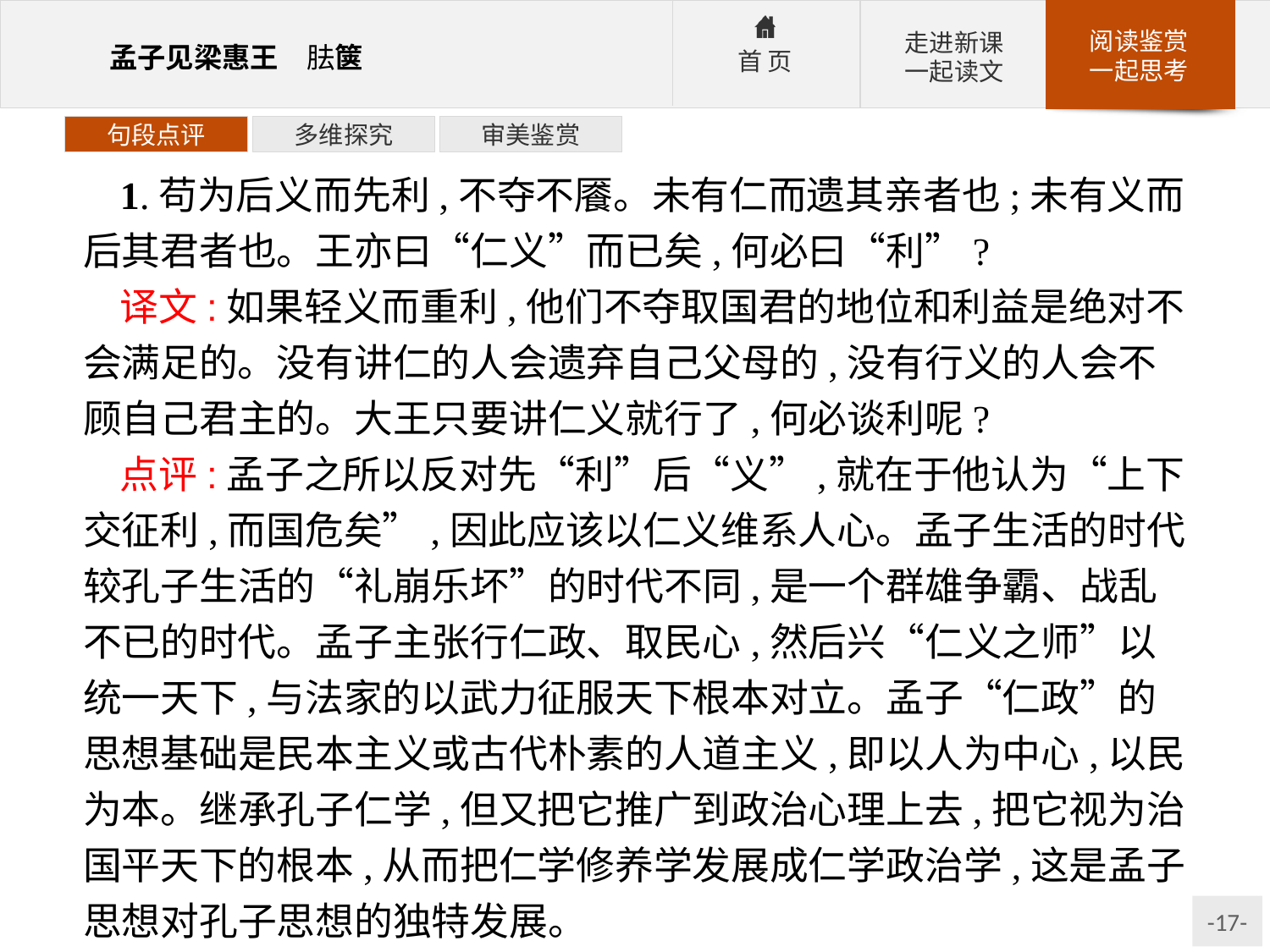

句段点评
多维探究
审美鉴赏
1.苟为后义而先利,不夺不餍。未有仁而遗其亲者也;未有义而后其君者也。王亦曰“仁义”而已矣,何必曰“利”?
译文:如果轻义而重利,他们不夺取国君的地位和利益是绝对不会满足的。没有讲仁的人会遗弃自己父母的,没有行义的人会不顾自己君主的。大王只要讲仁义就行了,何必谈利呢?
点评:孟子之所以反对先“利”后“义”,就在于他认为“上下交征利,而国危矣”,因此应该以仁义维系人心。孟子生活的时代较孔子生活的“礼崩乐坏”的时代不同,是一个群雄争霸、战乱不已的时代。孟子主张行仁政、取民心,然后兴“仁义之师”以统一天下,与法家的以武力征服天下根本对立。孟子“仁政”的思想基础是民本主义或古代朴素的人道主义,即以人为中心,以民为本。继承孔子仁学,但又把它推广到政治心理上去,把它视为治国平天下的根本,从而把仁学修养学发展成仁学政治学,这是孟子思想对孔子思想的独特发展。